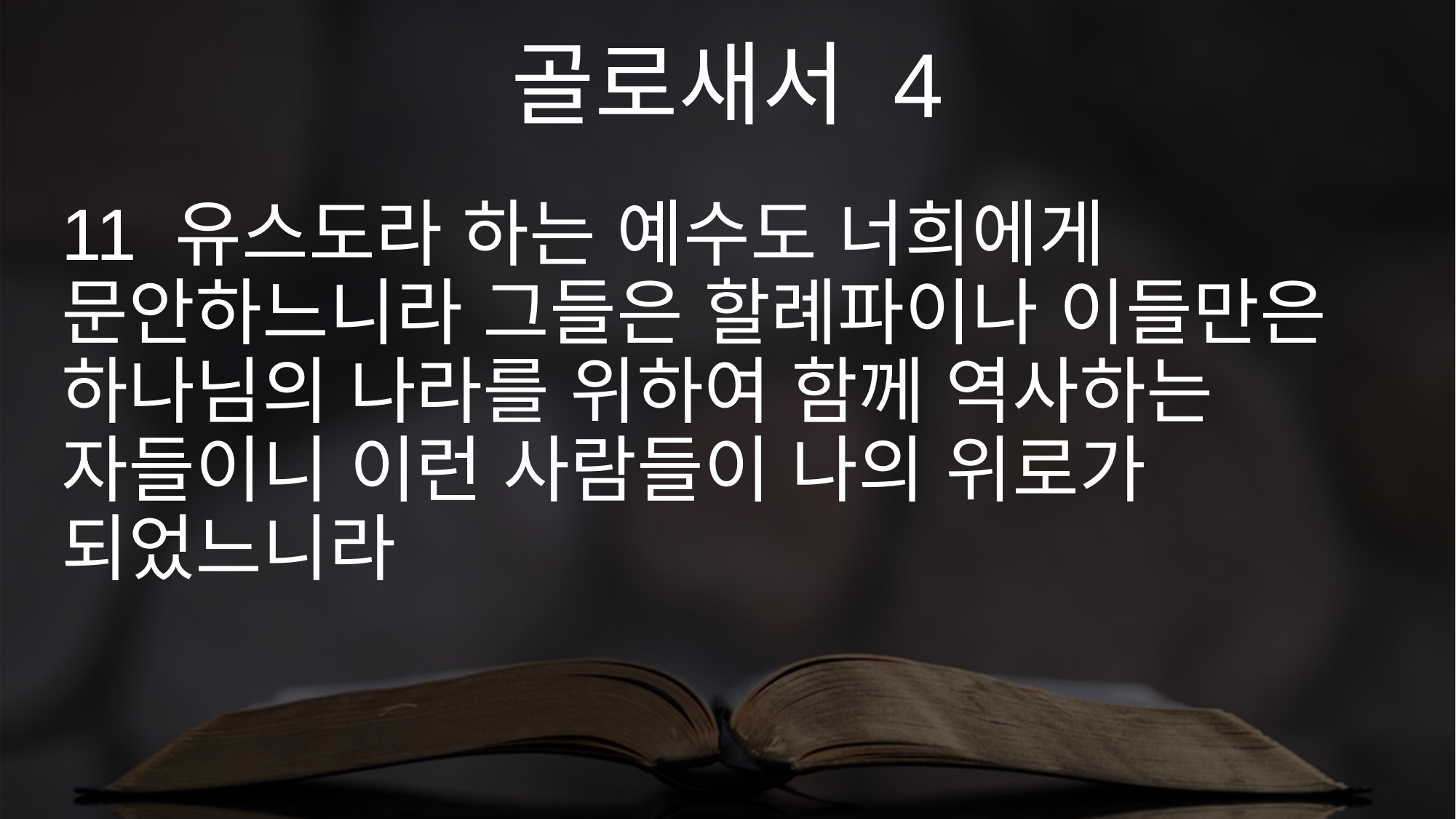

골로새서 4
11 유스도라 하는 예수도 너희에게 문안하느니라 그들은 할례파이나 이들만은 하나님의 나라를 위하여 함께 역사하는 자들이니 이런 사람들이 나의 위로가 되었느니라